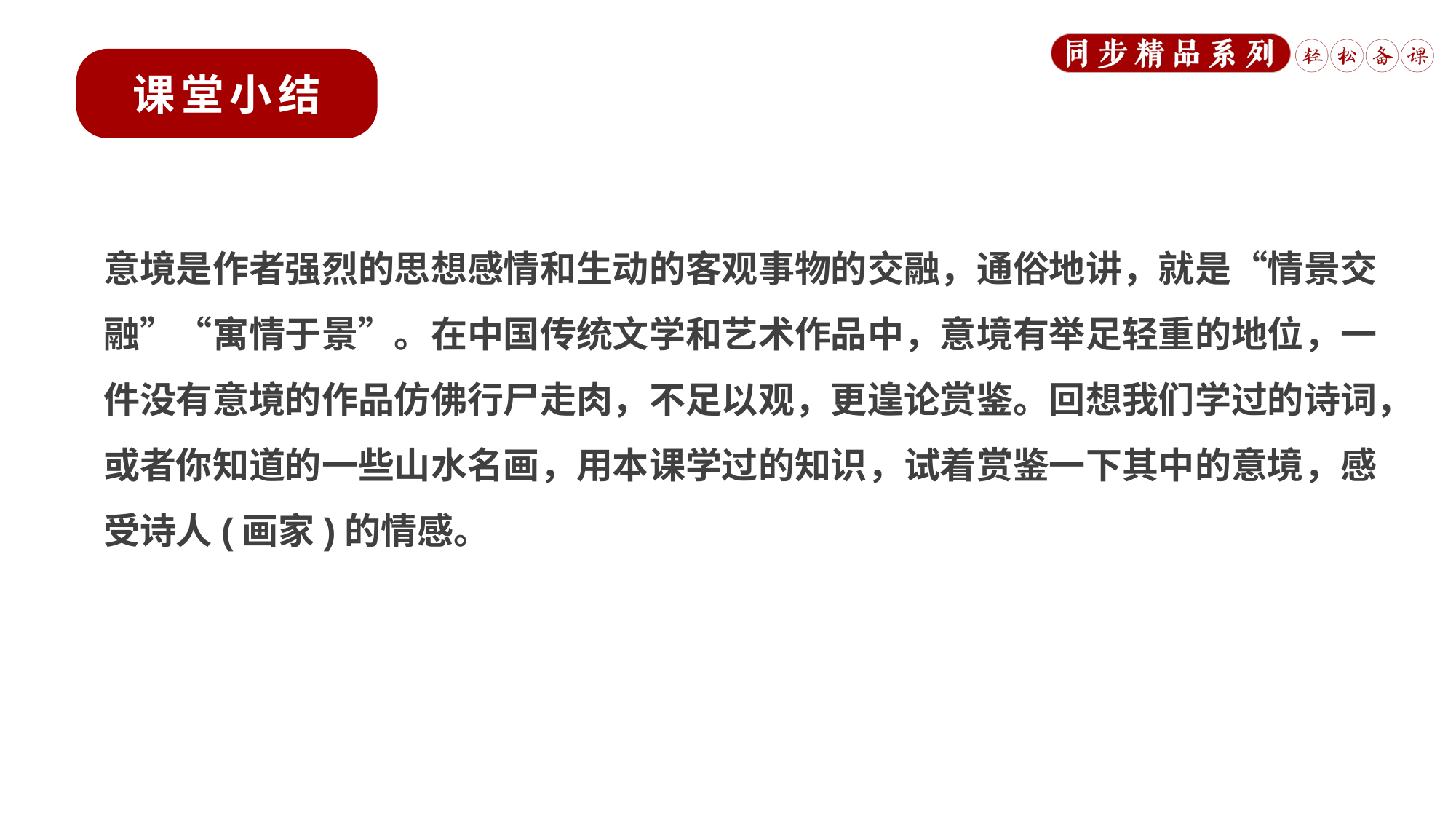

意境是作者强烈的思想感情和生动的客观事物的交融，通俗地讲，就是“情景交融”“寓情于景”。在中国传统文学和艺术作品中，意境有举足轻重的地位，一件没有意境的作品仿佛行尸走肉，不足以观，更遑论赏鉴。回想我们学过的诗词，或者你知道的一些山水名画，用本课学过的知识，试着赏鉴一下其中的意境，感受诗人(画家)的情感。